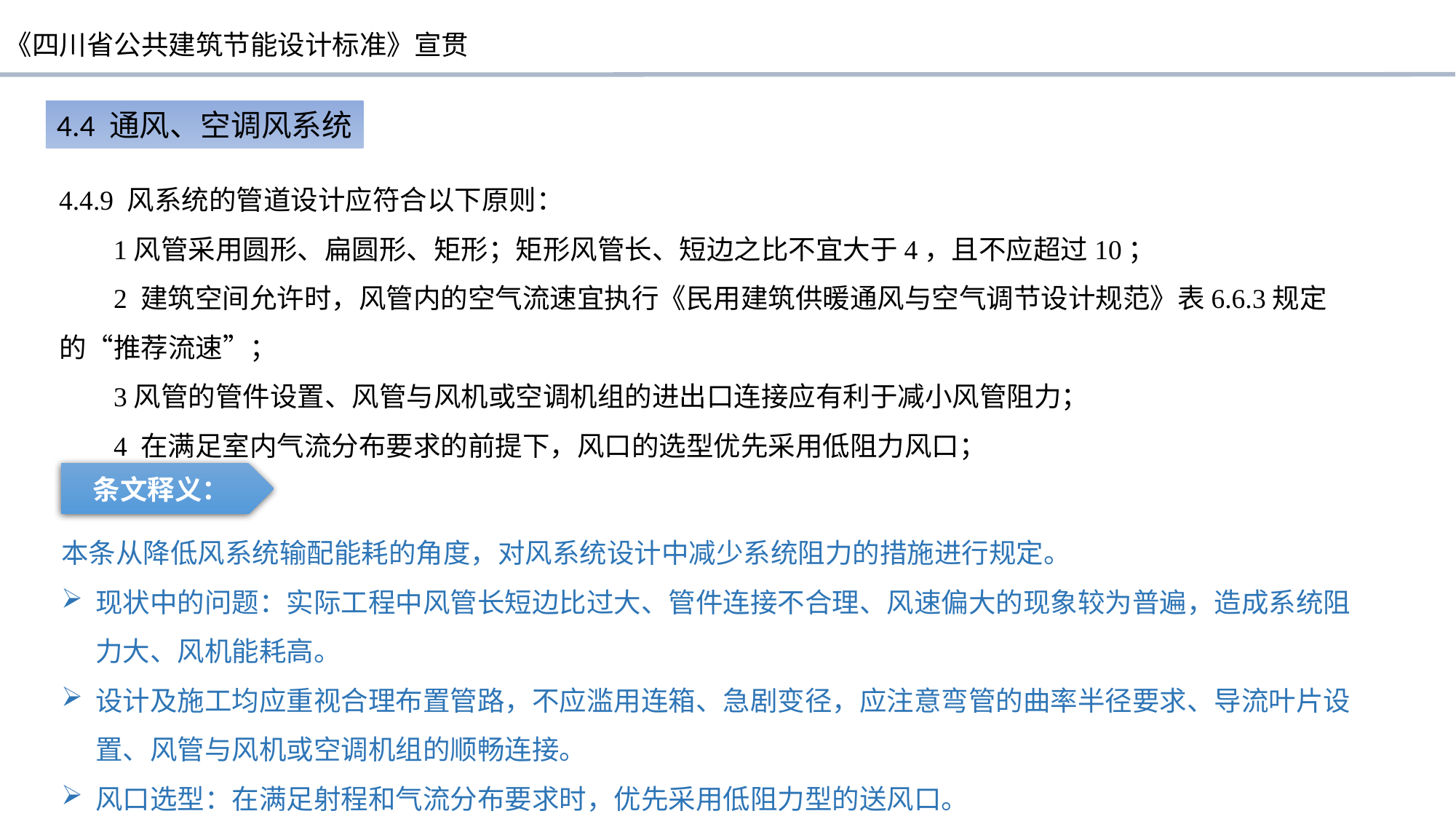

4.4 通风、空调风系统
4.4.9 风系统的管道设计应符合以下原则：
1风管采用圆形、扁圆形、矩形；矩形风管长、短边之比不宜大于4，且不应超过10；
2 建筑空间允许时，风管内的空气流速宜执行《民用建筑供暖通风与空气调节设计规范》表6.6.3规定的“推荐流速”；
3风管的管件设置、风管与风机或空调机组的进出口连接应有利于减小风管阻力；
4 在满足室内气流分布要求的前提下，风口的选型优先采用低阻力风口；

条文释义：
本条从降低风系统输配能耗的角度，对风系统设计中减少系统阻力的措施进行规定。
现状中的问题：实际工程中风管长短边比过大、管件连接不合理、风速偏大的现象较为普遍，造成系统阻力大、风机能耗高。
设计及施工均应重视合理布置管路，不应滥用连箱、急剧变径，应注意弯管的曲率半径要求、导流叶片设置、风管与风机或空调机组的顺畅连接。
风口选型：在满足射程和气流分布要求时，优先采用低阻力型的送风口。